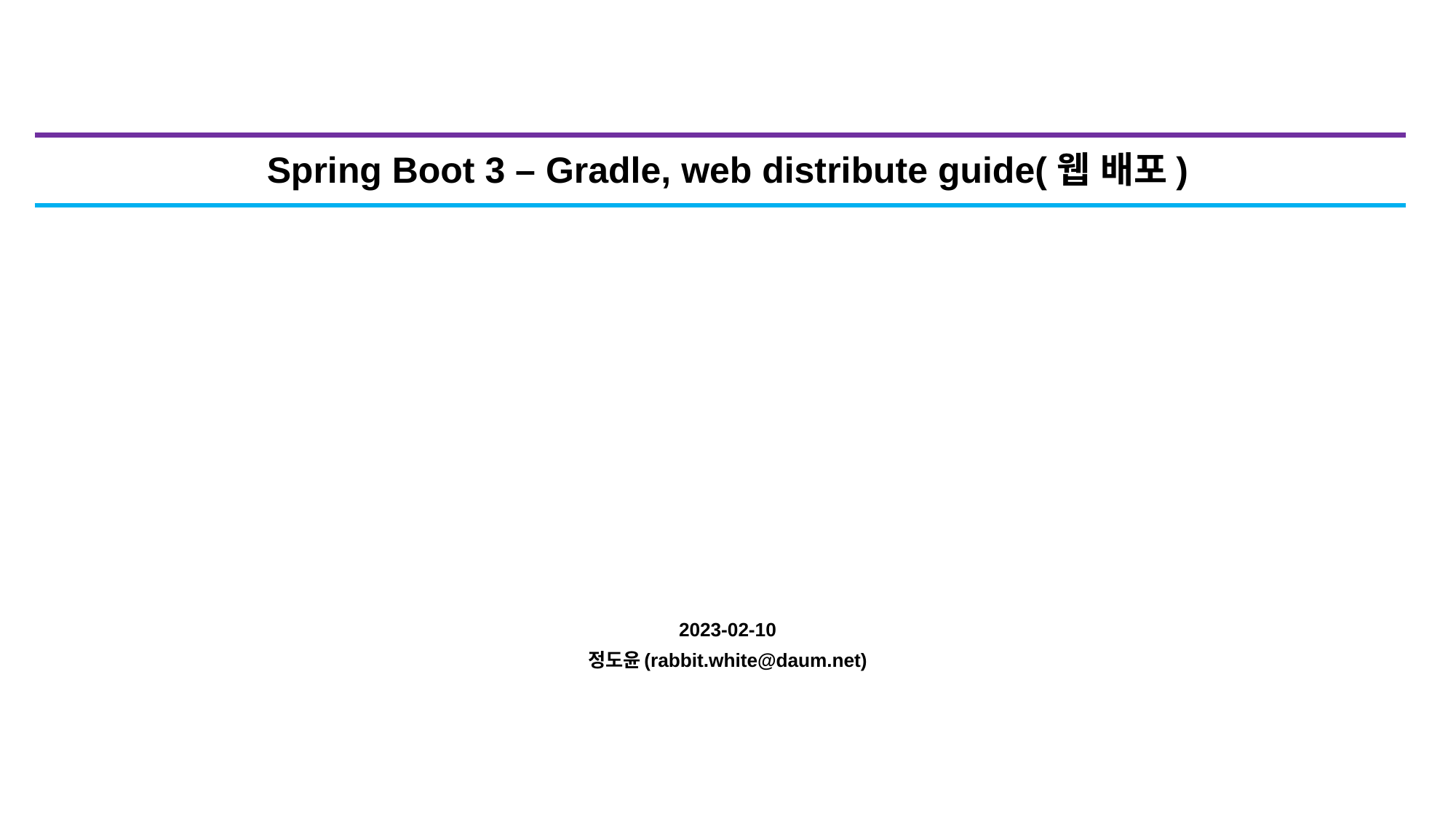

# Spring Boot 3 – Gradle, web distribute guide(웹 배포)
2023-02-10
정도윤(rabbit.white@daum.net)